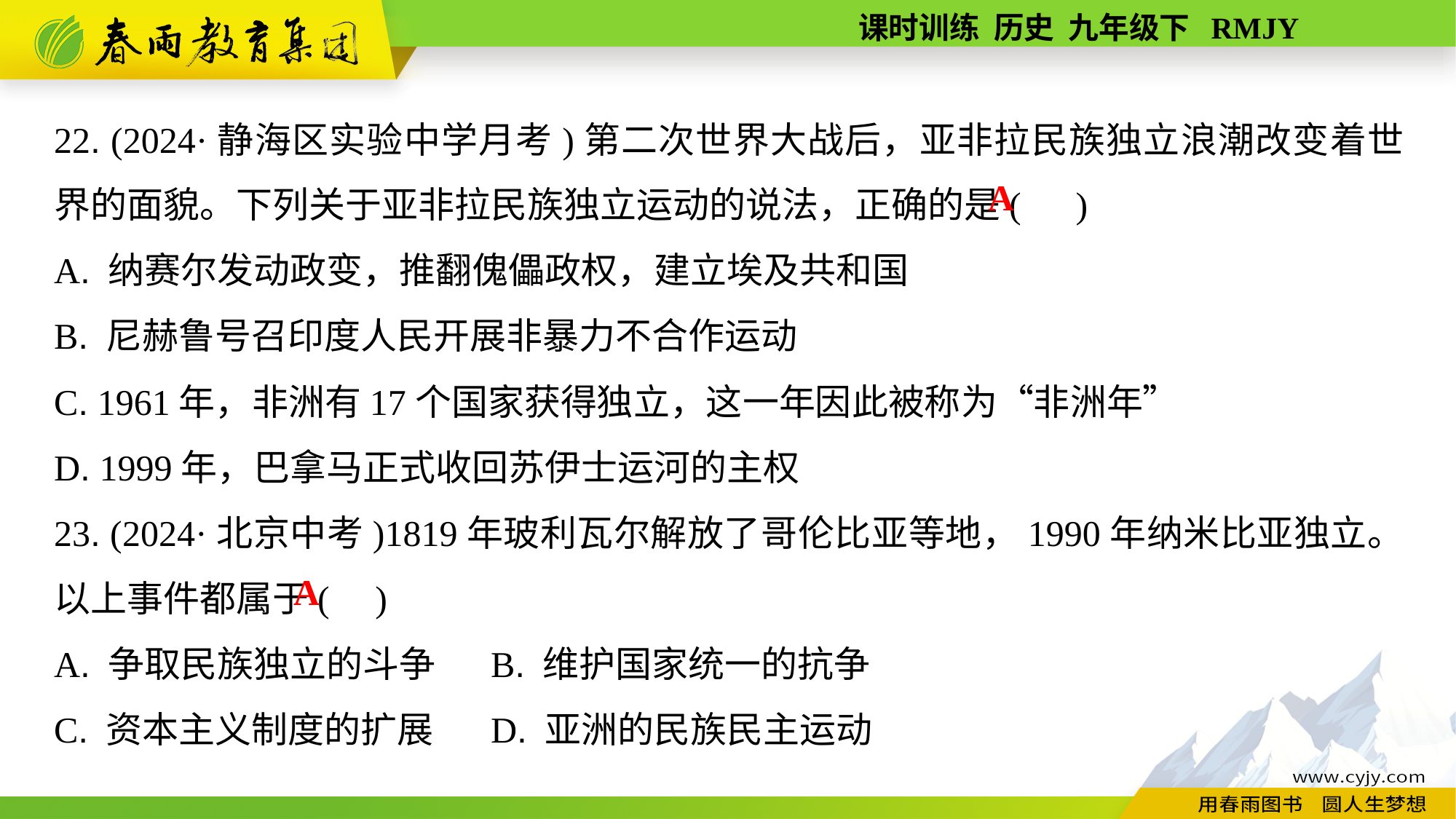

22. (2024·静海区实验中学月考)第二次世界大战后，亚非拉民族独立浪潮改变着世界的面貌。下列关于亚非拉民族独立运动的说法，正确的是(      )
A. 纳赛尔发动政变，推翻傀儡政权，建立埃及共和国
B. 尼赫鲁号召印度人民开展非暴力不合作运动
C. 1961年，非洲有17个国家获得独立，这一年因此被称为“非洲年”
D. 1999年，巴拿马正式收回苏伊士运河的主权
23. (2024·北京中考)1819年玻利瓦尔解放了哥伦比亚等地，1990年纳米比亚独立。以上事件都属于(     )
A. 争取民族独立的斗争	B. 维护国家统一的抗争
C. 资本主义制度的扩展	D. 亚洲的民族民主运动
A
A